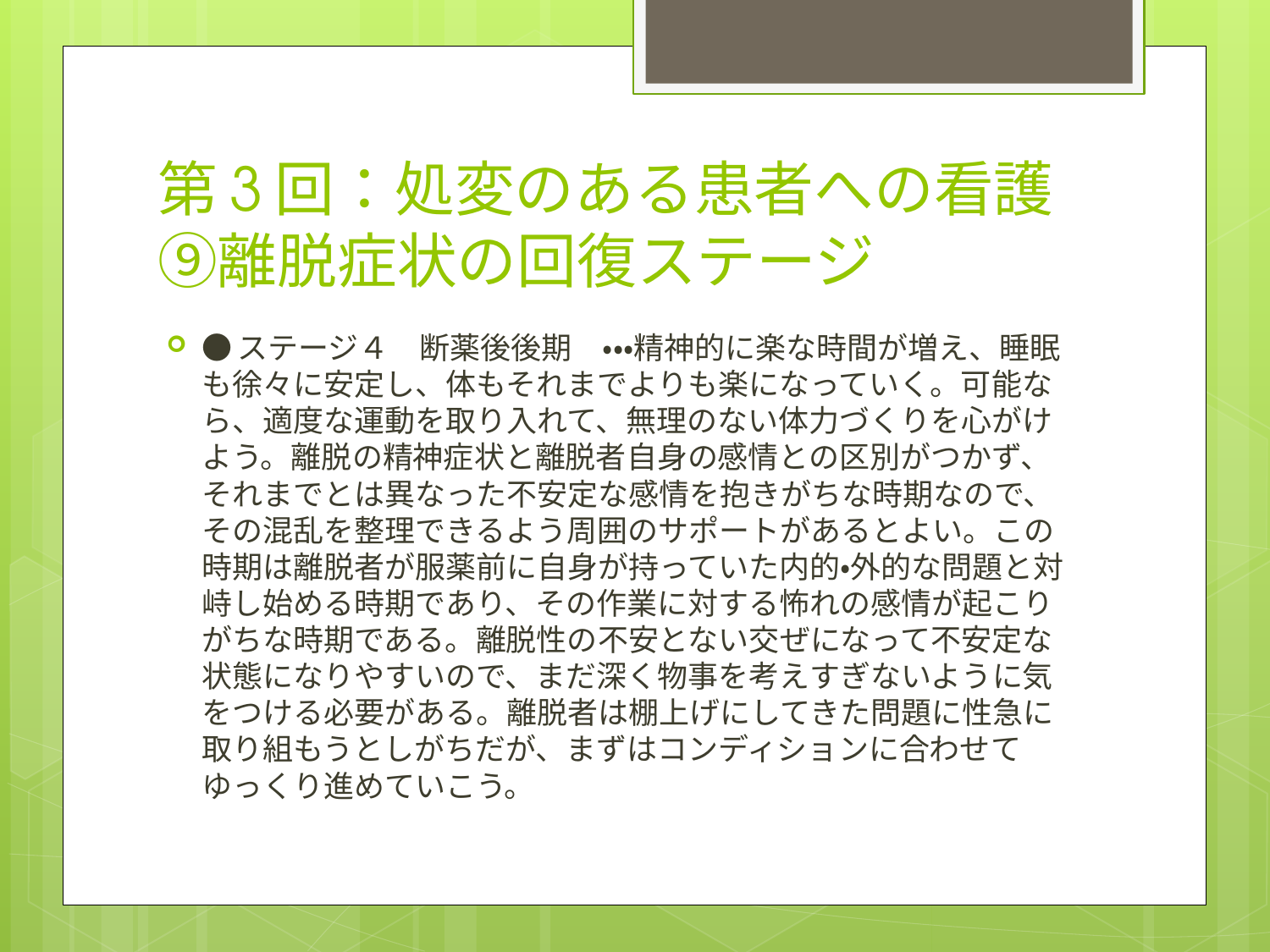

# 第3回：処変のある患者への看護 ⑨離脱症状の回復ステージ
●ステージ４　断薬後後期　・・・精神的に楽な時間が増え、睡眠も徐々に安定し、体もそれまでよりも楽になっていく。可能なら、適度な運動を取り入れて、無理のない体力づくりを心がけよう。離脱の精神症状と離脱者自身の感情との区別がつかず、それまでとは異なった不安定な感情を抱きがちな時期なので、その混乱を整理できるよう周囲のサポートがあるとよい。この時期は離脱者が服薬前に自身が持っていた内的・外的な問題と対峙し始める時期であり、その作業に対する怖れの感情が起こりがちな時期である。離脱性の不安とない交ぜになって不安定な状態になりやすいので、まだ深く物事を考えすぎないように気をつける必要がある。離脱者は棚上げにしてきた問題に性急に取り組もうとしがちだが、まずはコンディションに合わせてゆっくり進めていこう。